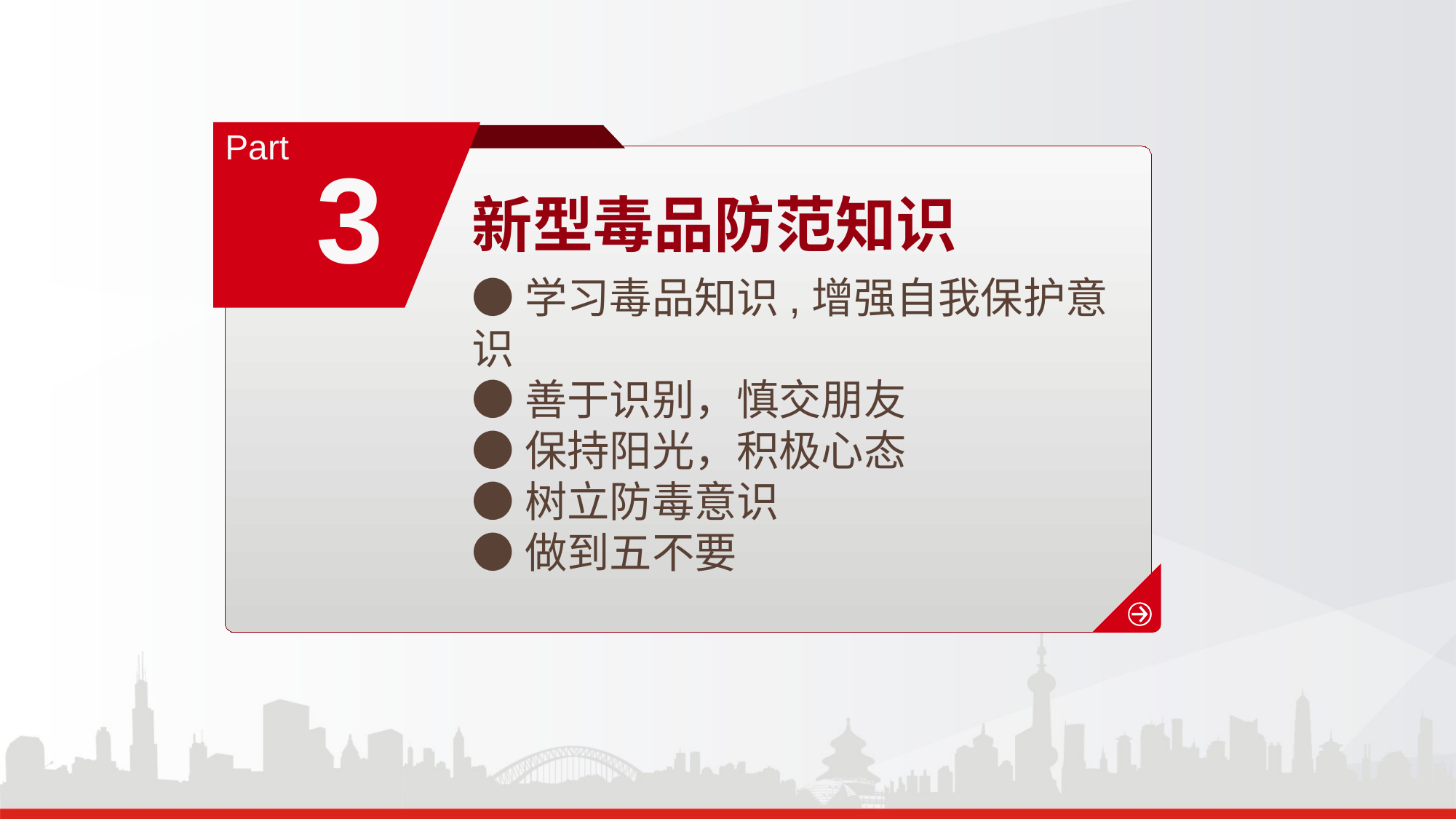

Part

3

新型毒品防范知识
●学习毒品知识,增强自我保护意识
●善于识别，慎交朋友
●保持阳光，积极心态
●树立防毒意识
●做到五不要